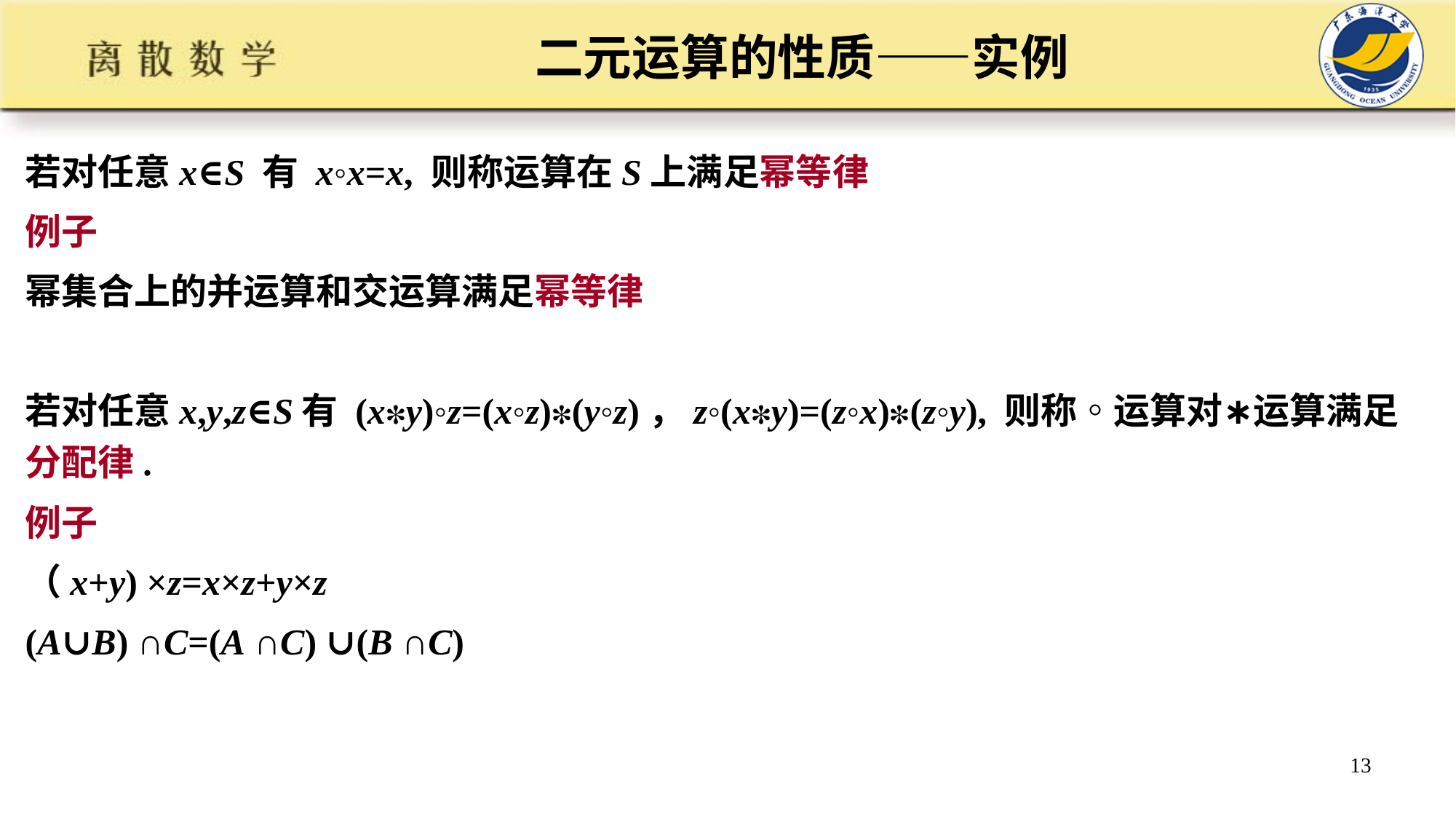

# 二元运算的性质——实例
若对任意x∈S 有 x◦x=x, 则称运算在S上满足幂等律
例子
幂集合上的并运算和交运算满足幂等律

若对任意x,y,z∈S有 (x∗y)◦z=(x◦z)∗(y◦z)，z◦(x∗y)=(z◦x)∗(z◦y), 则称◦运算对∗运算满足分配律.
例子
（x+y) ×z=x×z+y×z
(A∪B) ∩C=(A ∩C) ∪(B ∩C)
13